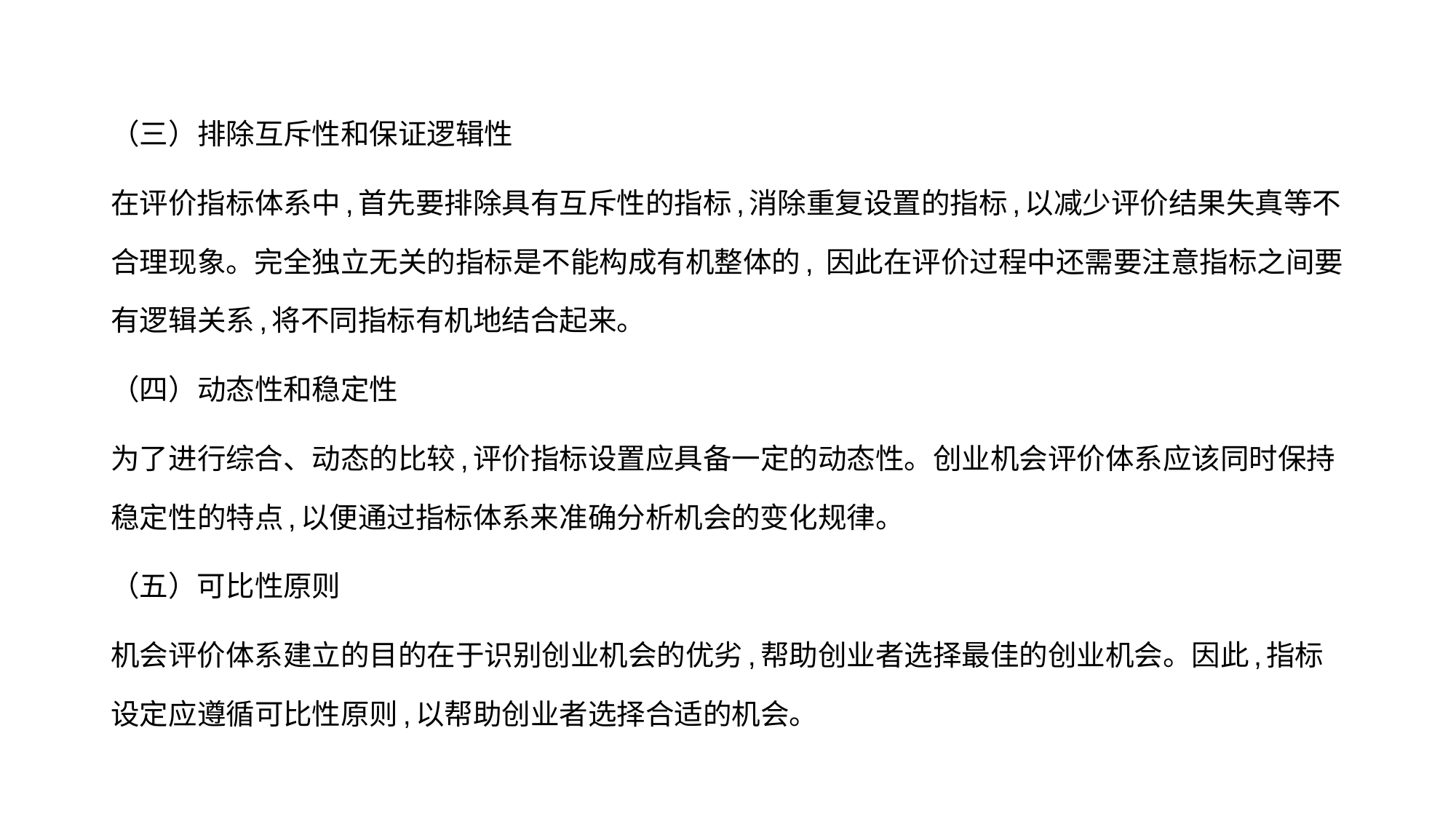

（三）排除互斥性和保证逻辑性
在评价指标体系中,首先要排除具有互斥性的指标,消除重复设置的指标,以减少评价结果失真等不合理现象。完全独立无关的指标是不能构成有机整体的, 因此在评价过程中还需要注意指标之间要有逻辑关系,将不同指标有机地结合起来。
（四）动态性和稳定性
为了进行综合、动态的比较,评价指标设置应具备一定的动态性。创业机会评价体系应该同时保持稳定性的特点,以便通过指标体系来准确分析机会的变化规律。
（五）可比性原则
机会评价体系建立的目的在于识别创业机会的优劣,帮助创业者选择最佳的创业机会。因此,指标设定应遵循可比性原则,以帮助创业者选择合适的机会。